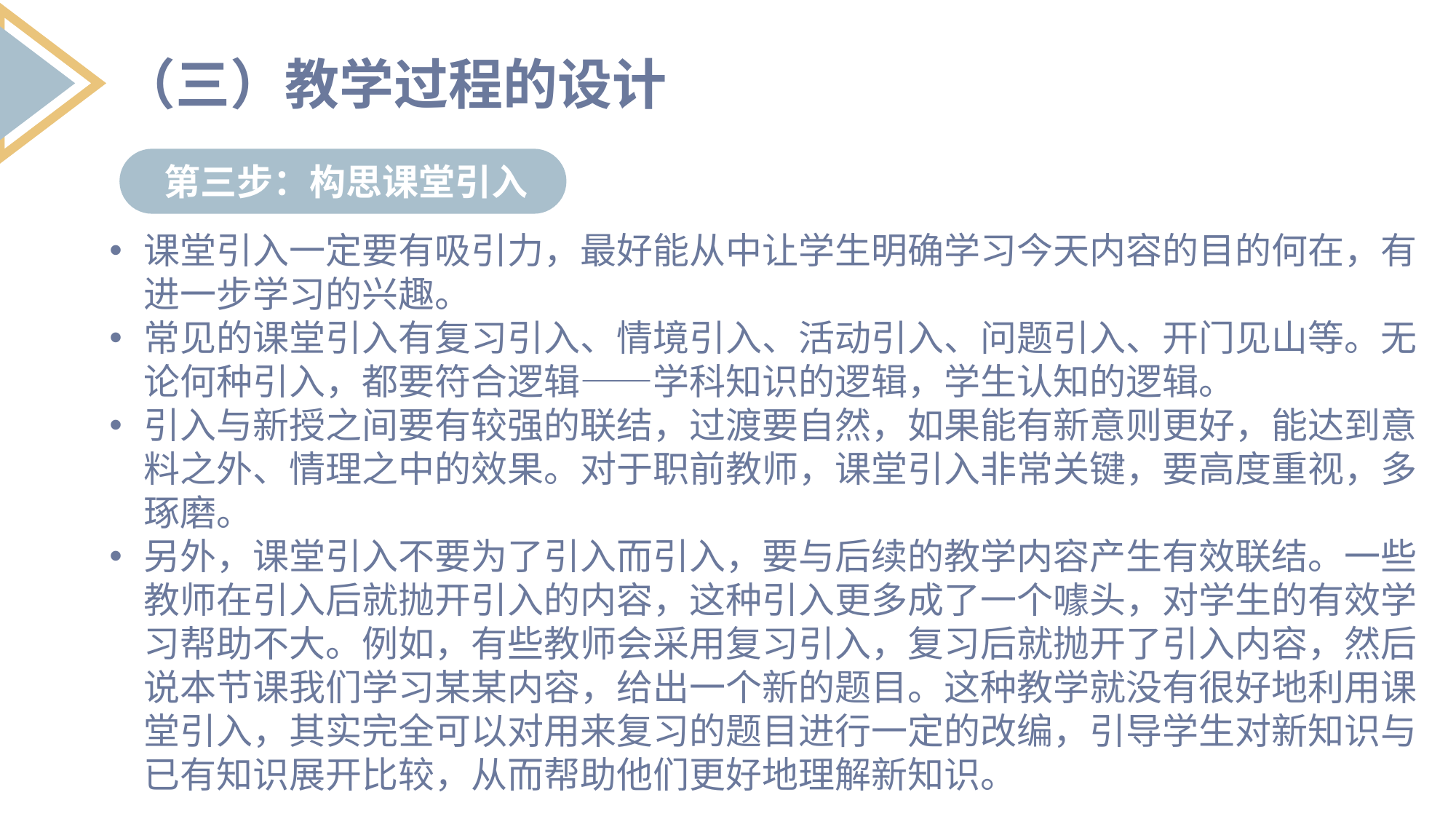

（三）教学过程的设计

第三步：构思课堂引入

课堂引入一定要有吸引力，最好能从中让学生明确学习今天内容的目的何在，有进一步学习的兴趣。
常见的课堂引入有复习引入、情境引入、活动引入、问题引入、开门见山等。无论何种引入，都要符合逻辑——学科知识的逻辑，学生认知的逻辑。
引入与新授之间要有较强的联结，过渡要自然，如果能有新意则更好，能达到意料之外、情理之中的效果。对于职前教师，课堂引入非常关键，要高度重视，多琢磨。
另外，课堂引入不要为了引入而引入，要与后续的教学内容产生有效联结。一些教师在引入后就抛开引入的内容，这种引入更多成了一个噱头，对学生的有效学习帮助不大。例如，有些教师会采用复习引入，复习后就抛开了引入内容，然后说本节课我们学习某某内容，给出一个新的题目。这种教学就没有很好地利用课堂引入，其实完全可以对用来复习的题目进行一定的改编，引导学生对新知识与已有知识展开比较，从而帮助他们更好地理解新知识。
列出要点